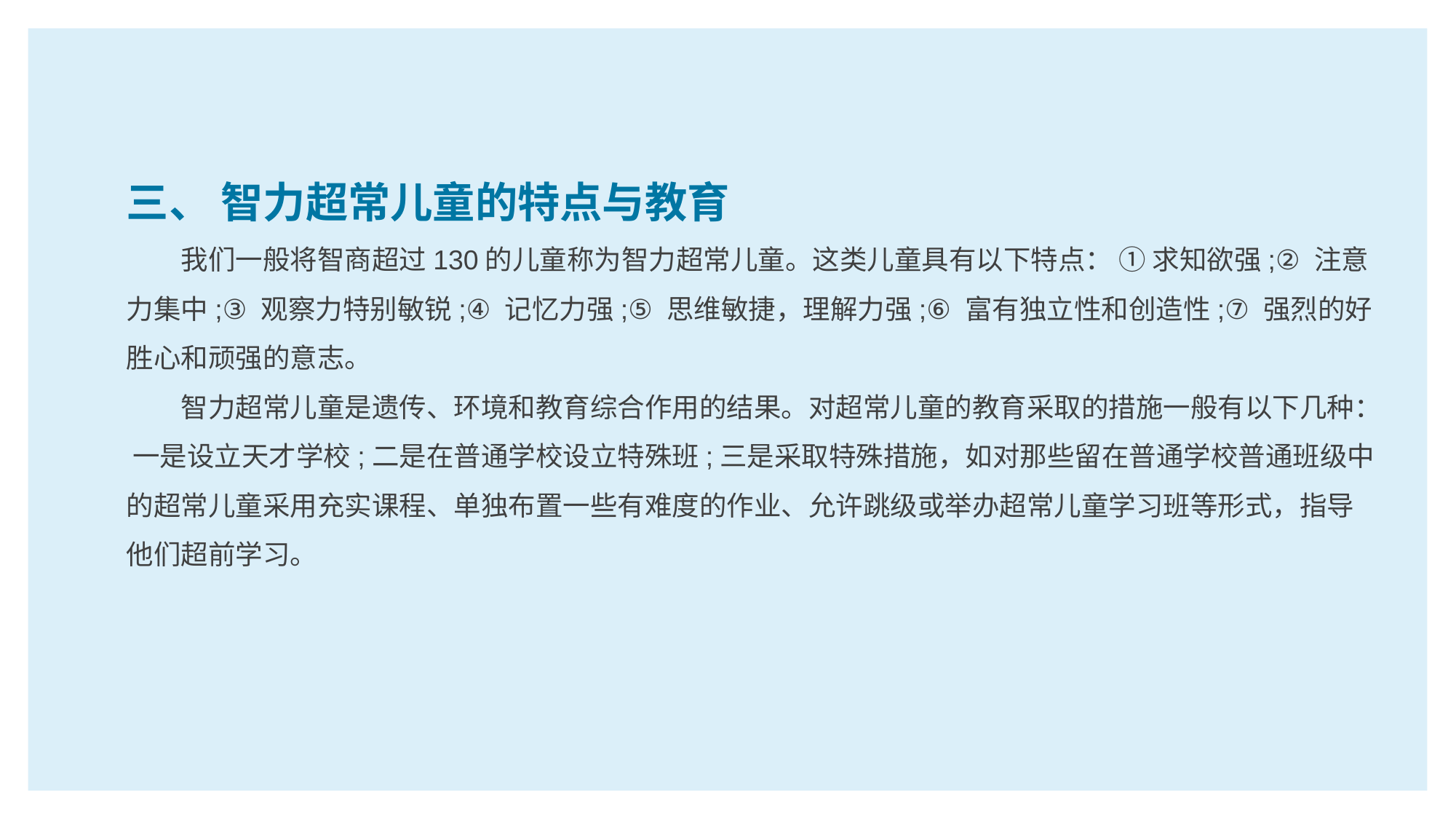

三、 智力超常儿童的特点与教育
我们一般将智商超过130的儿童称为智力超常儿童。这类儿童具有以下特点： ① 求知欲强;② 注意力集中;③ 观察力特别敏锐;④ 记忆力强;⑤ 思维敏捷，理解力强;⑥ 富有独立性和创造性;⑦ 强烈的好胜心和顽强的意志。
智力超常儿童是遗传、环境和教育综合作用的结果。对超常儿童的教育采取的措施一般有以下几种： 一是设立天才学校;二是在普通学校设立特殊班;三是采取特殊措施，如对那些留在普通学校普通班级中的超常儿童采用充实课程、单独布置一些有难度的作业、允许跳级或举办超常儿童学习班等形式，指导他们超前学习。